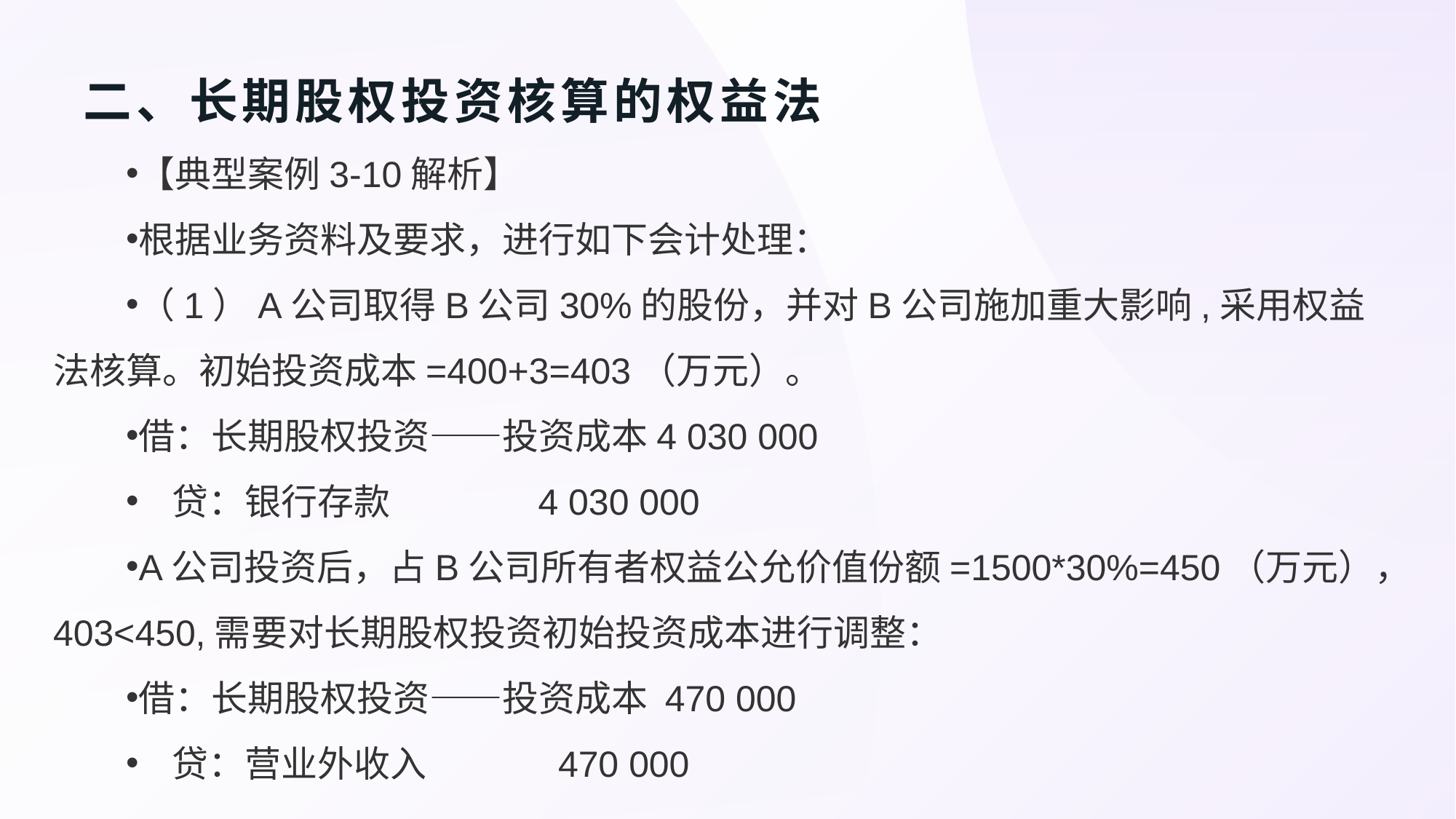

# 二、长期股权投资核算的权益法
【典型案例3-10解析】
根据业务资料及要求，进行如下会计处理：
（1）A公司取得B公司30%的股份，并对B公司施加重大影响,采用权益法核算。初始投资成本=400+3=403（万元）。
借：长期股权投资——投资成本4 030 000
   贷：银行存款                 4 030 000
A公司投资后，占B公司所有者权益公允价值份额=1500*30%=450（万元），403<450,需要对长期股权投资初始投资成本进行调整：
借：长期股权投资——投资成本 470 000
   贷：营业外收入               470 000